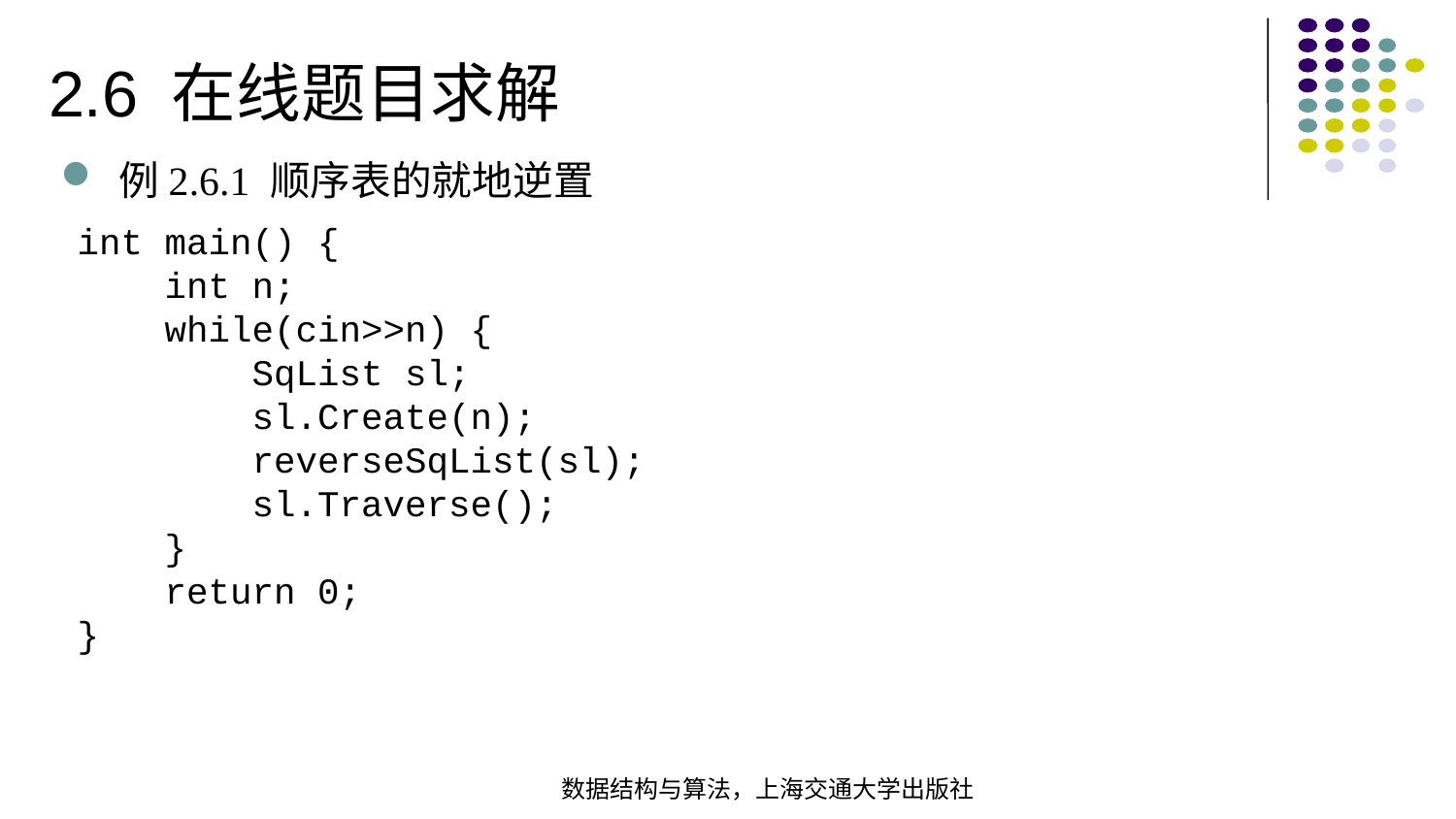

2.6 在线题目求解
例2.6.1 顺序表的就地逆置
int main() {
    int n;
    while(cin>>n) {
        SqList sl;
        sl.Create(n);
        reverseSqList(sl);
        sl.Traverse();
    }
    return 0;
}